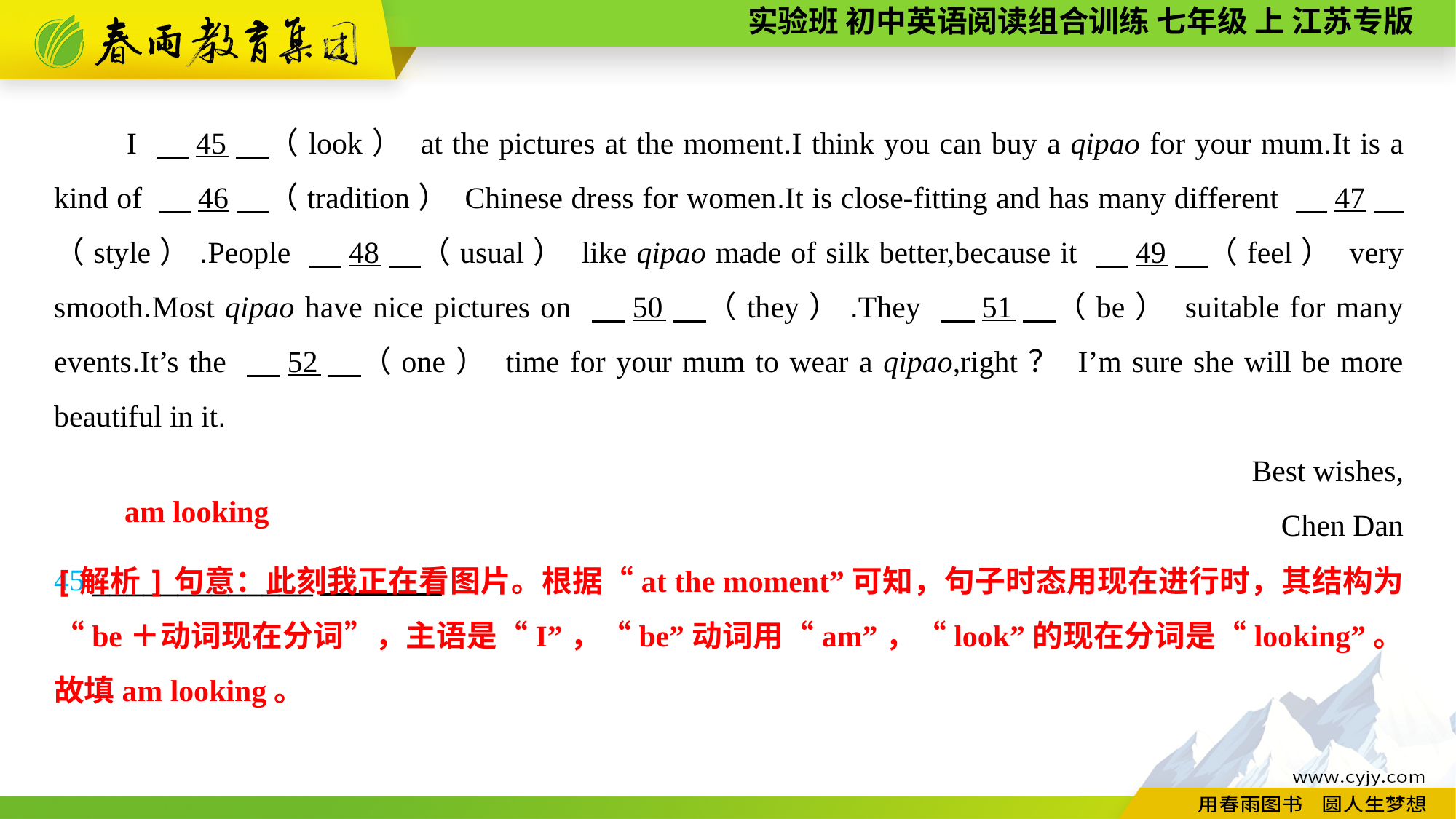

I 　45　（look） at the pictures at the moment.I think you can buy a qipao for your mum.It is a kind of 　46　（tradition） Chinese dress for women.It is close-fitting and has many different 　47　（style）.People 　48　（usual） like qipao made of silk better,because it 　49　（feel） very smooth.Most qipao have nice pictures on 　50　（they）.They 　51　（be） suitable for many events.It’s the 　52　（one） time for your mum to wear a qipao,right？ I’m sure she will be more beautiful in it.
Best wishes,
Chen Dan
45._____________
am looking
[解析]句意：此刻我正在看图片。根据“at the moment”可知，句子时态用现在进行时，其结构为“be＋动词现在分词”，主语是“I”，“be”动词用“am”，“look”的现在分词是“looking”。故填am looking。